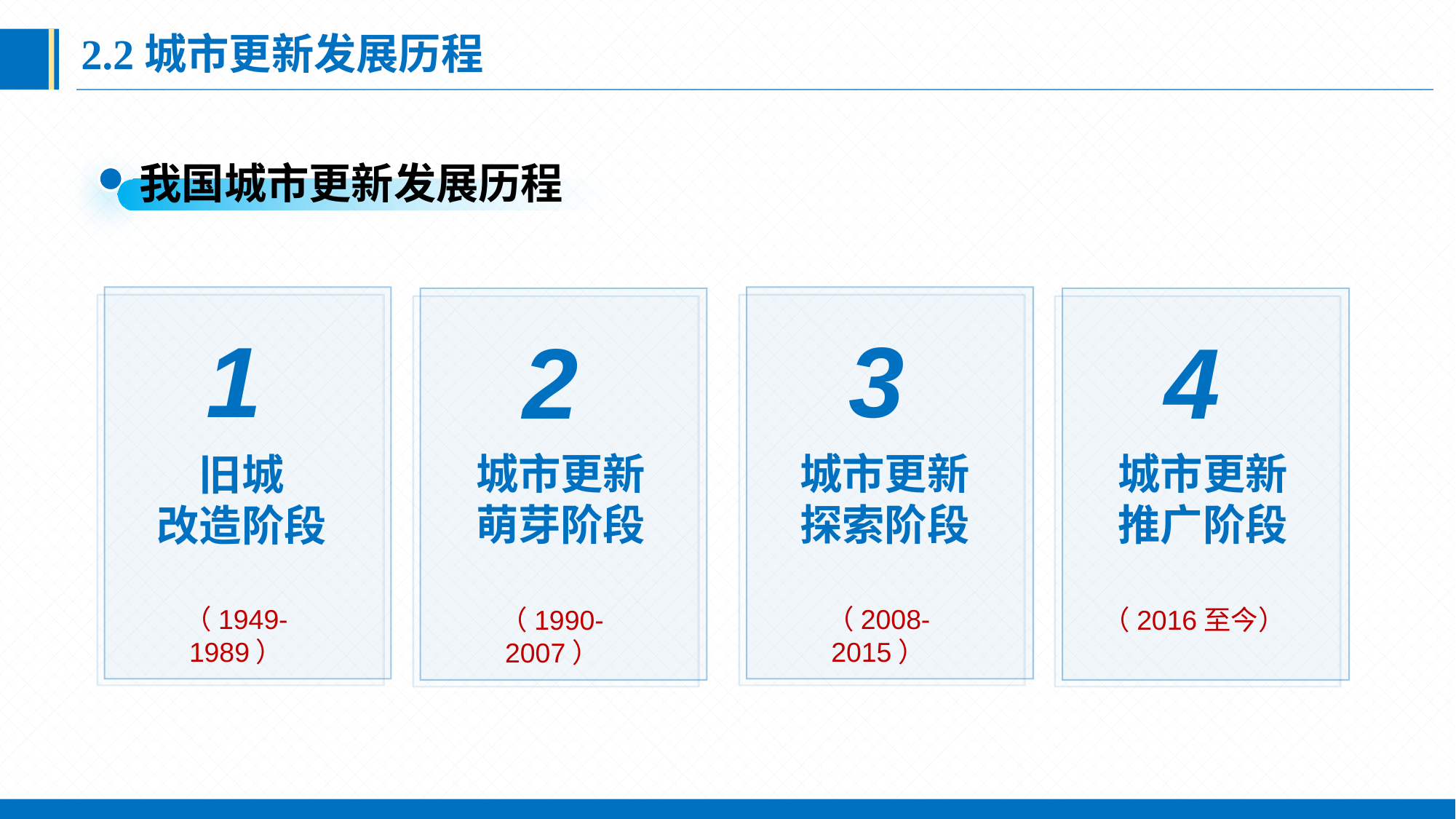

2.2城市更新发展历程

我国城市更新发展历程

1
旧城
改造阶段
（1949-1989）

3
城市更新探索阶段
（2008-2015）

2
城市更新萌芽阶段
（1990-2007）

4
城市更新推广阶段
（2016至今）